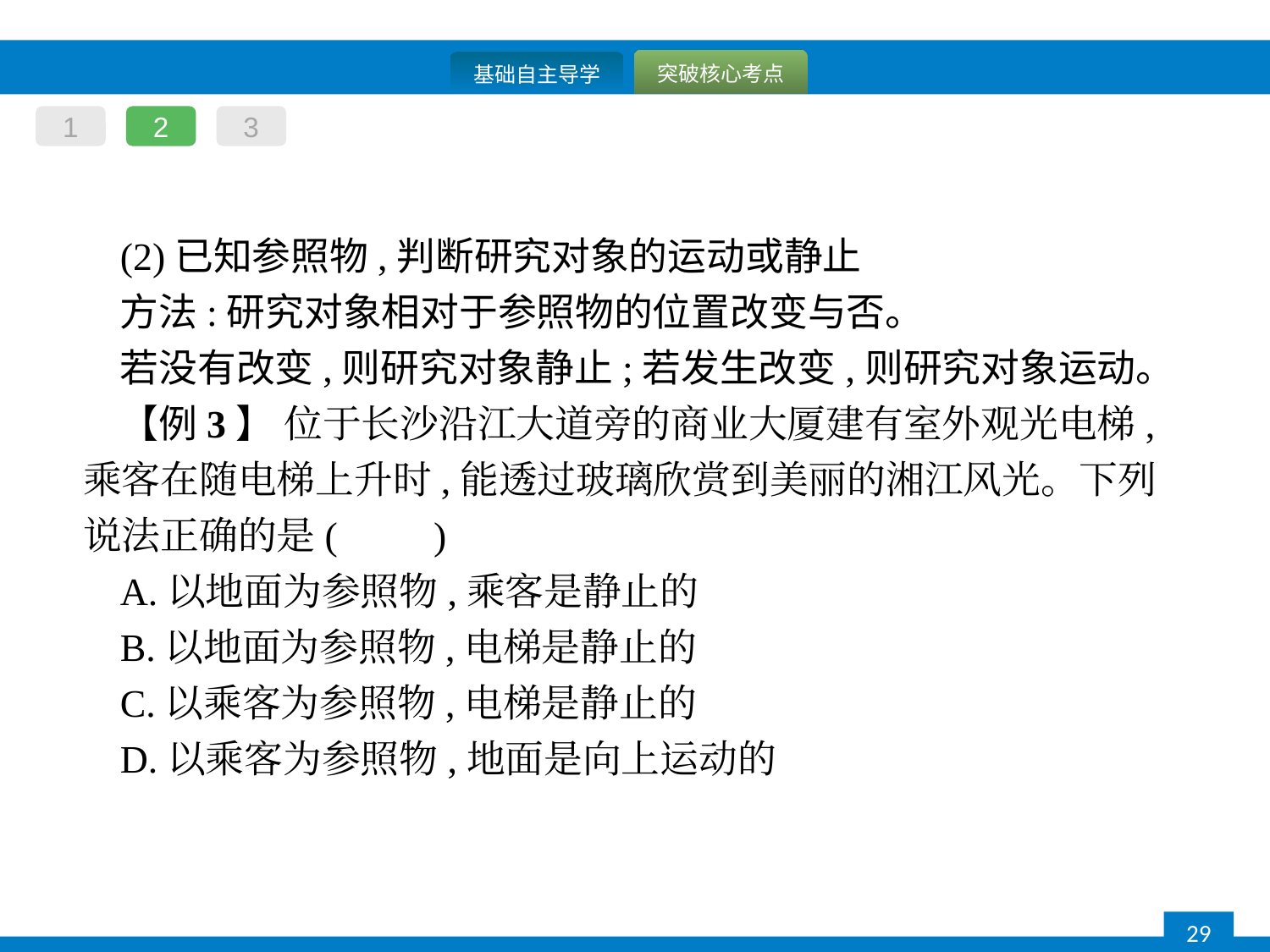

1
2
3
(2)已知参照物,判断研究对象的运动或静止
方法:研究对象相对于参照物的位置改变与否。
若没有改变,则研究对象静止;若发生改变,则研究对象运动。
【例3】 位于长沙沿江大道旁的商业大厦建有室外观光电梯,乘客在随电梯上升时,能透过玻璃欣赏到美丽的湘江风光。下列说法正确的是(　　)
A.以地面为参照物,乘客是静止的
B.以地面为参照物,电梯是静止的
C.以乘客为参照物,电梯是静止的
D.以乘客为参照物,地面是向上运动的